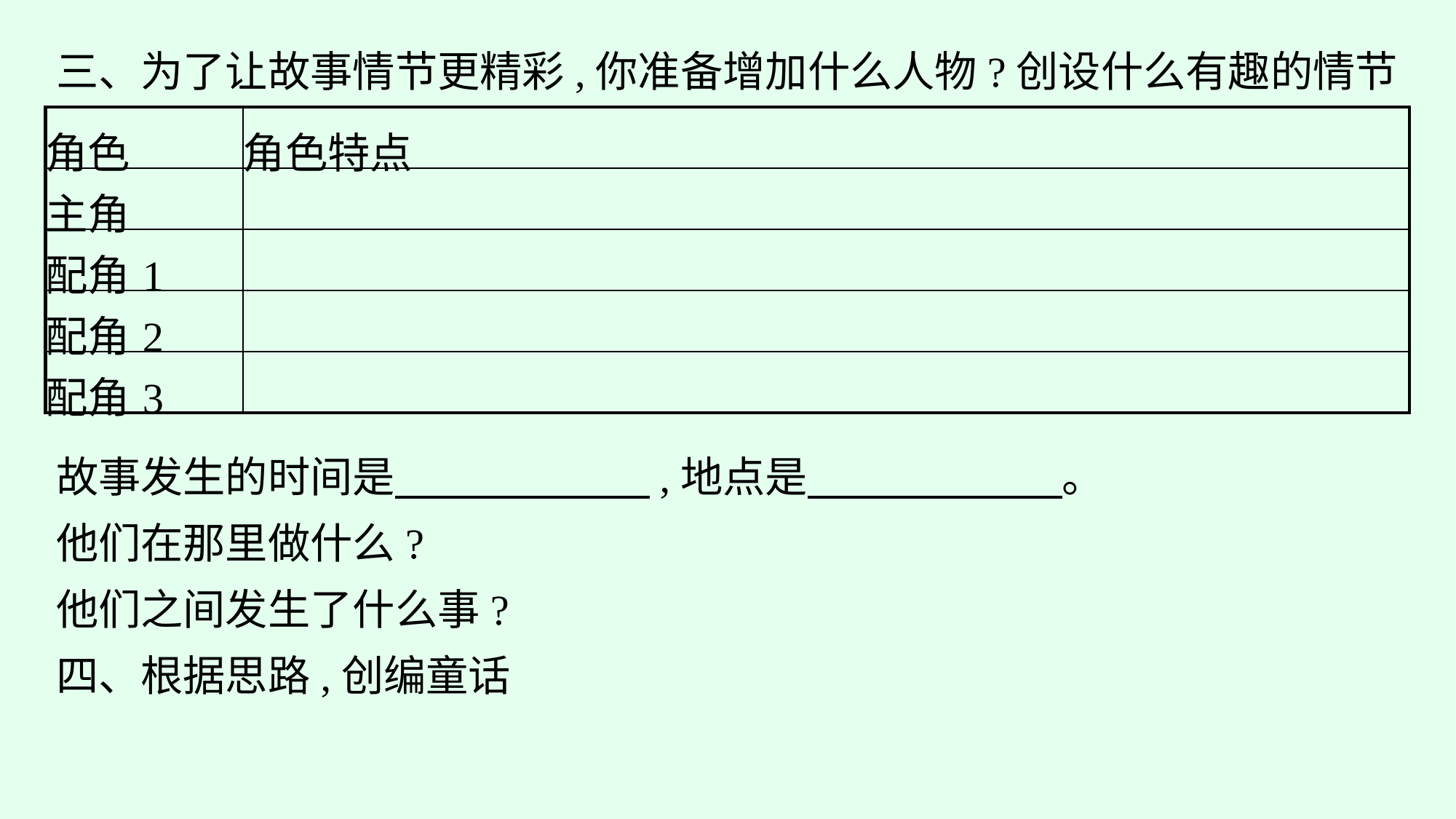

三、为了让故事情节更精彩,你准备增加什么人物?创设什么有趣的情节
| 角色 | 角色特点 |
| --- | --- |
| 主角 |  |
| 配角1 |  |
| 配角2 |  |
| 配角3 |  |
故事发生的时间是　　　　　　,地点是　　　　　　。
他们在那里做什么?
他们之间发生了什么事?
四、根据思路,创编童话